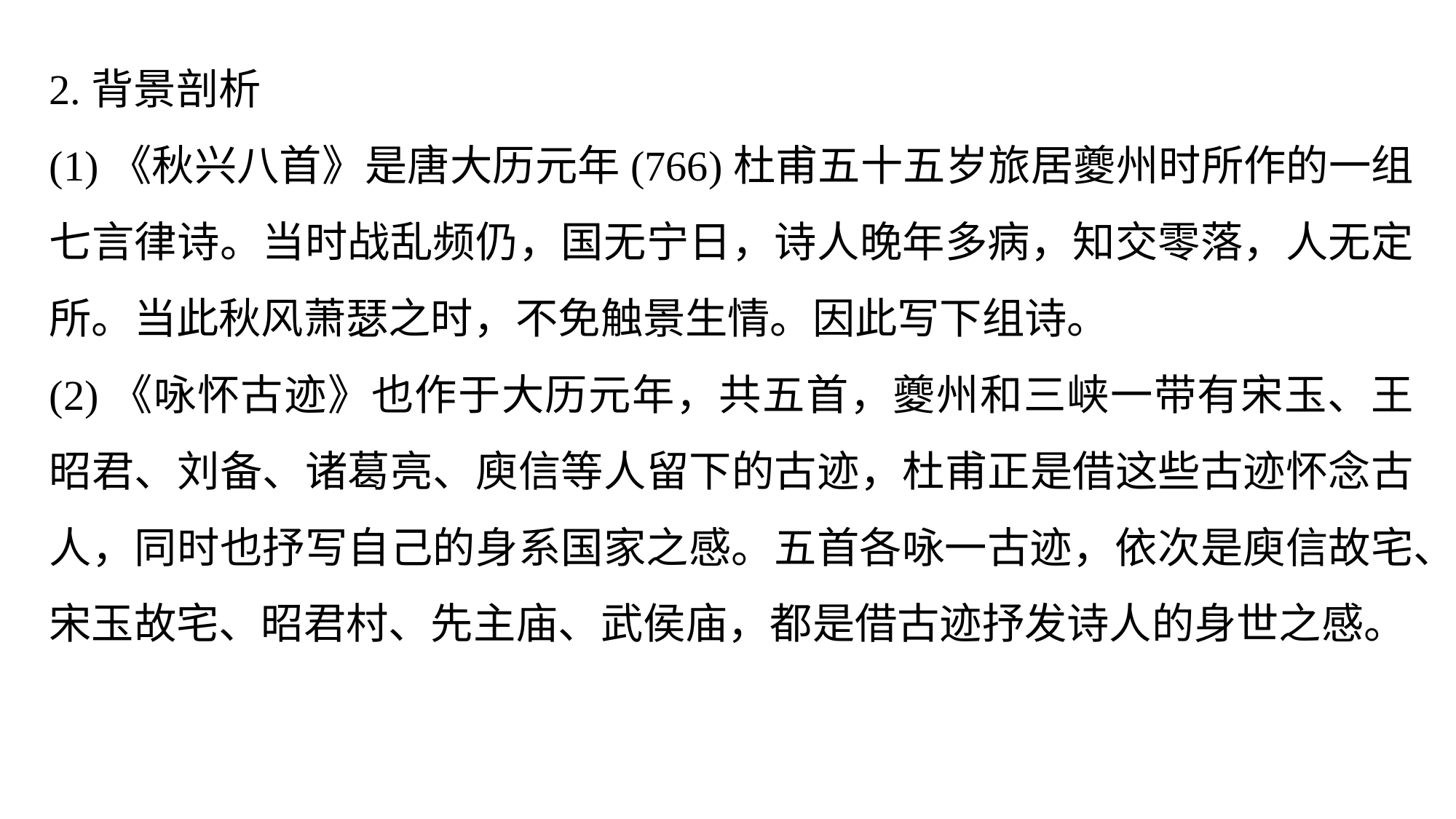

2.背景剖析
(1)《秋兴八首》是唐大历元年(766)杜甫五十五岁旅居夔州时所作的一组七言律诗。当时战乱频仍，国无宁日，诗人晚年多病，知交零落，人无定所。当此秋风萧瑟之时，不免触景生情。因此写下组诗。
(2)《咏怀古迹》也作于大历元年，共五首，夔州和三峡一带有宋玉、王昭君、刘备、诸葛亮、庾信等人留下的古迹，杜甫正是借这些古迹怀念古人，同时也抒写自己的身系国家之感。五首各咏一古迹，依次是庾信故宅、宋玉故宅、昭君村、先主庙、武侯庙，都是借古迹抒发诗人的身世之感。